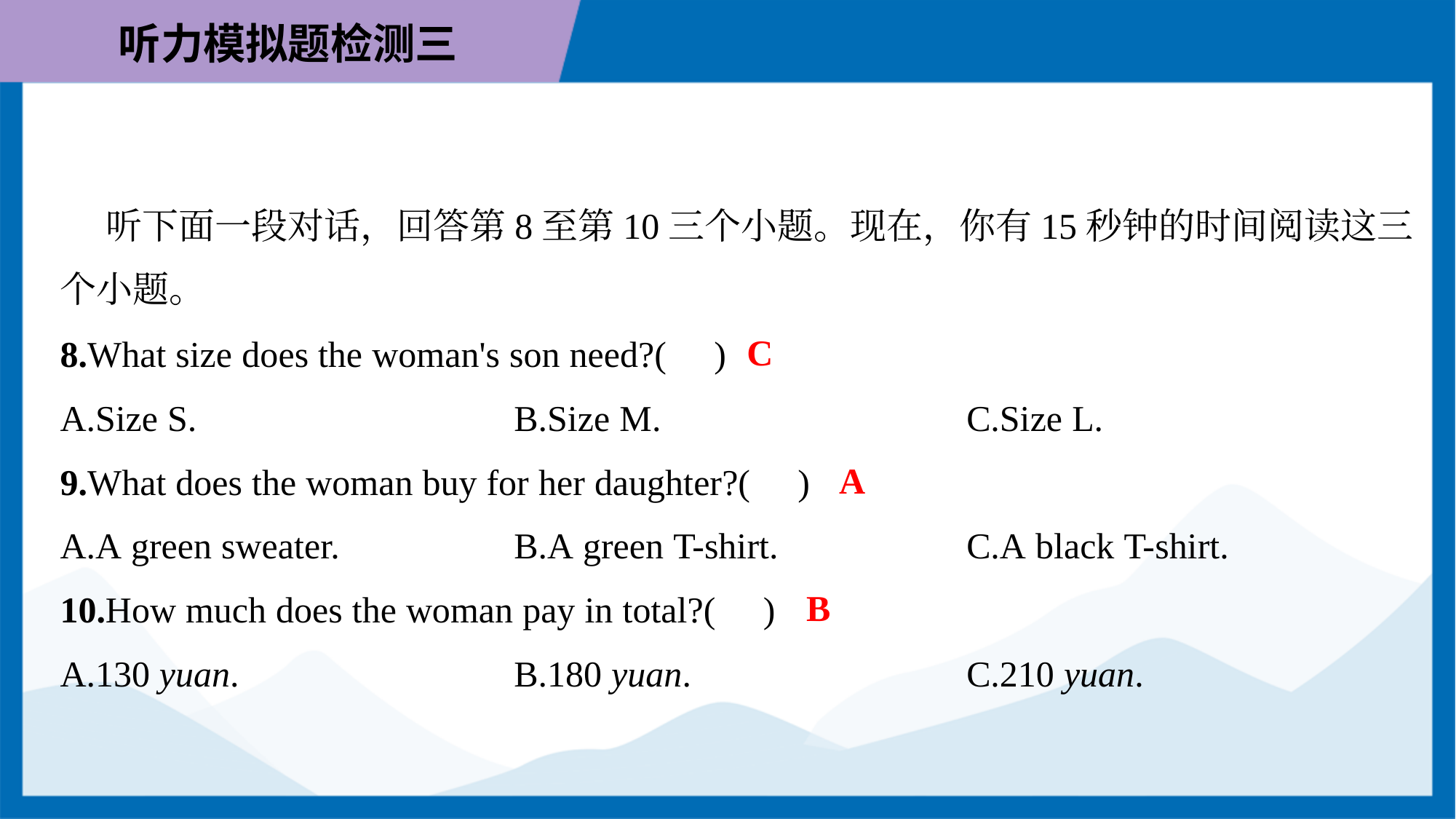

听下面一段对话，回答第8至第10三个小题。现在，你有15秒钟的时间阅读这三
个小题。
C
8.What size does the woman's son need?(     )
A.Size S.	B.Size M.	C.Size L.
A
9.What does the woman buy for her daughter?(     )
A.A green sweater.	B.A green T-shirt.	C.A black T-shirt.
B
10.How much does the woman pay in total?(     )
A.130 yuan.	B.180 yuan.	C.210 yuan.